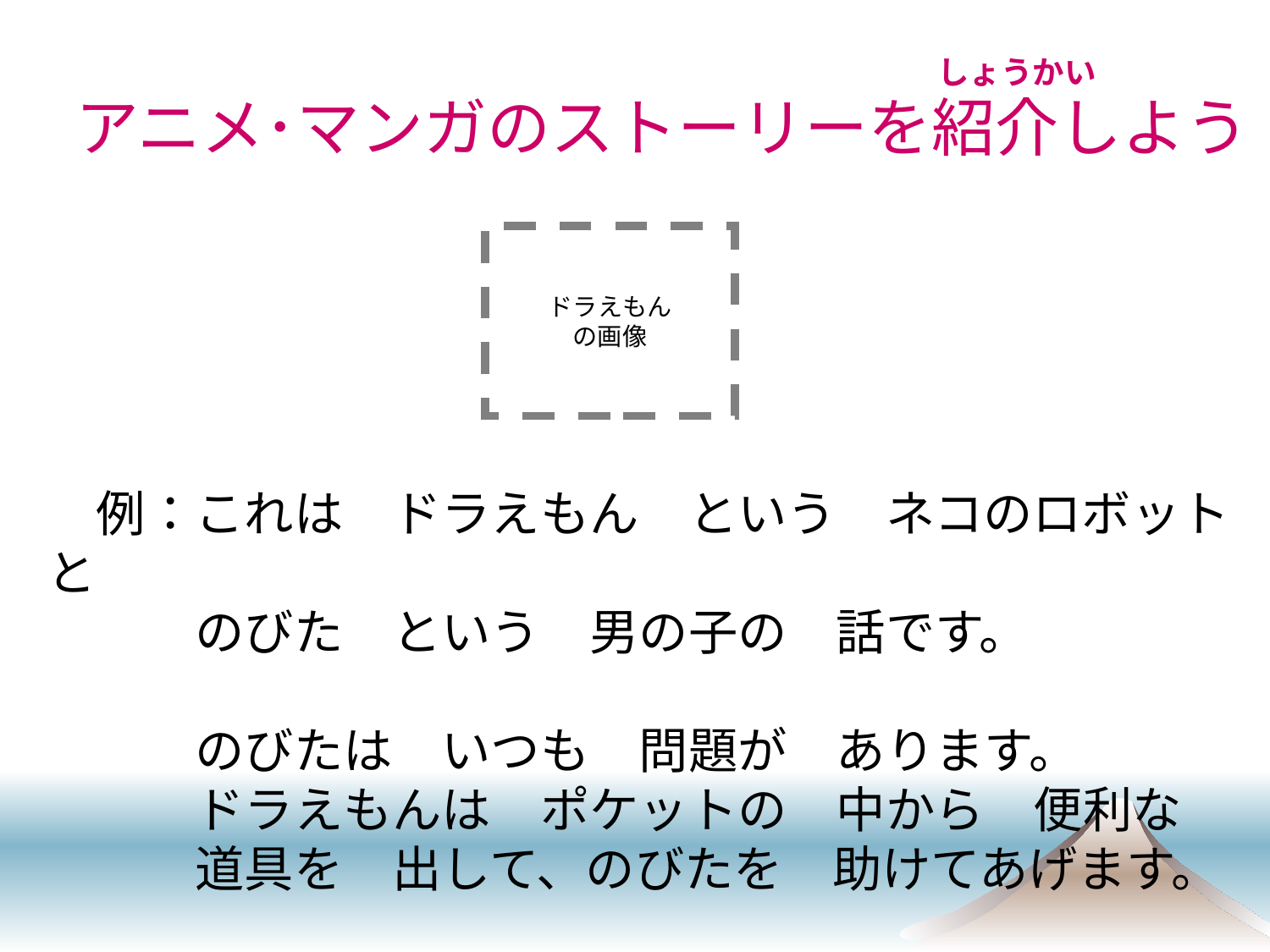

# アニメ･マンガのストーリーを紹介しよう
しょうかい
ドラえもん
の画像
　例：これは　ドラえもん　という　ネコのロボットと
　　　のびた　という　男の子の　話です。

　　　のびたは　いつも　問題が　あります。
　　　ドラえもんは　ポケットの　中から　便利な
　　　道具を　出して、のびたを　助けてあげます。